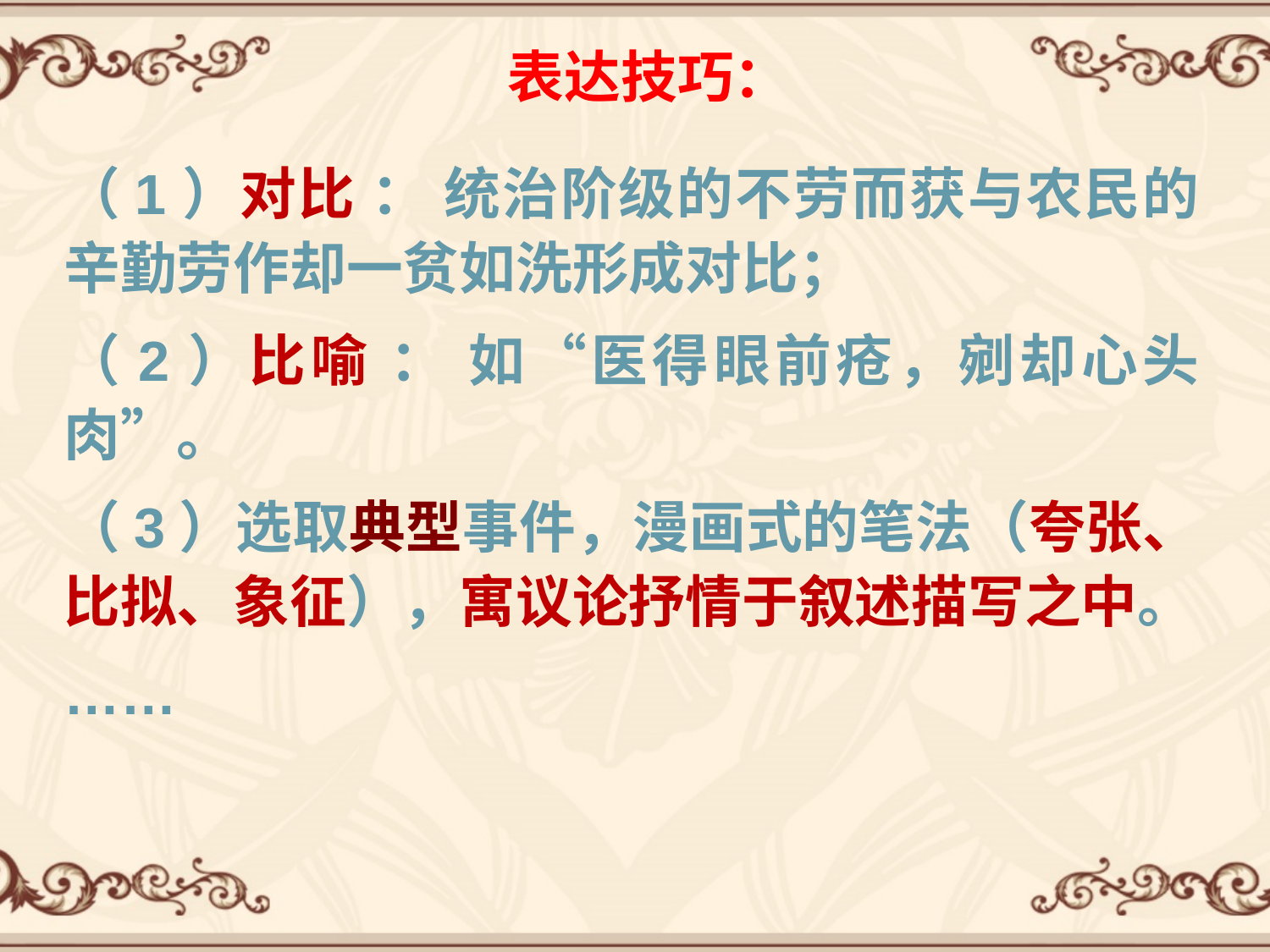

表达技巧：
（1）对比 ： 统治阶级的不劳而获与农民的辛勤劳作却一贫如洗形成对比；
（2）比喻 ： 如“医得眼前疮，剜却心头肉”。
（3）选取典型事件，漫画式的笔法（夸张、比拟、象征），寓议论抒情于叙述描写之中。
……